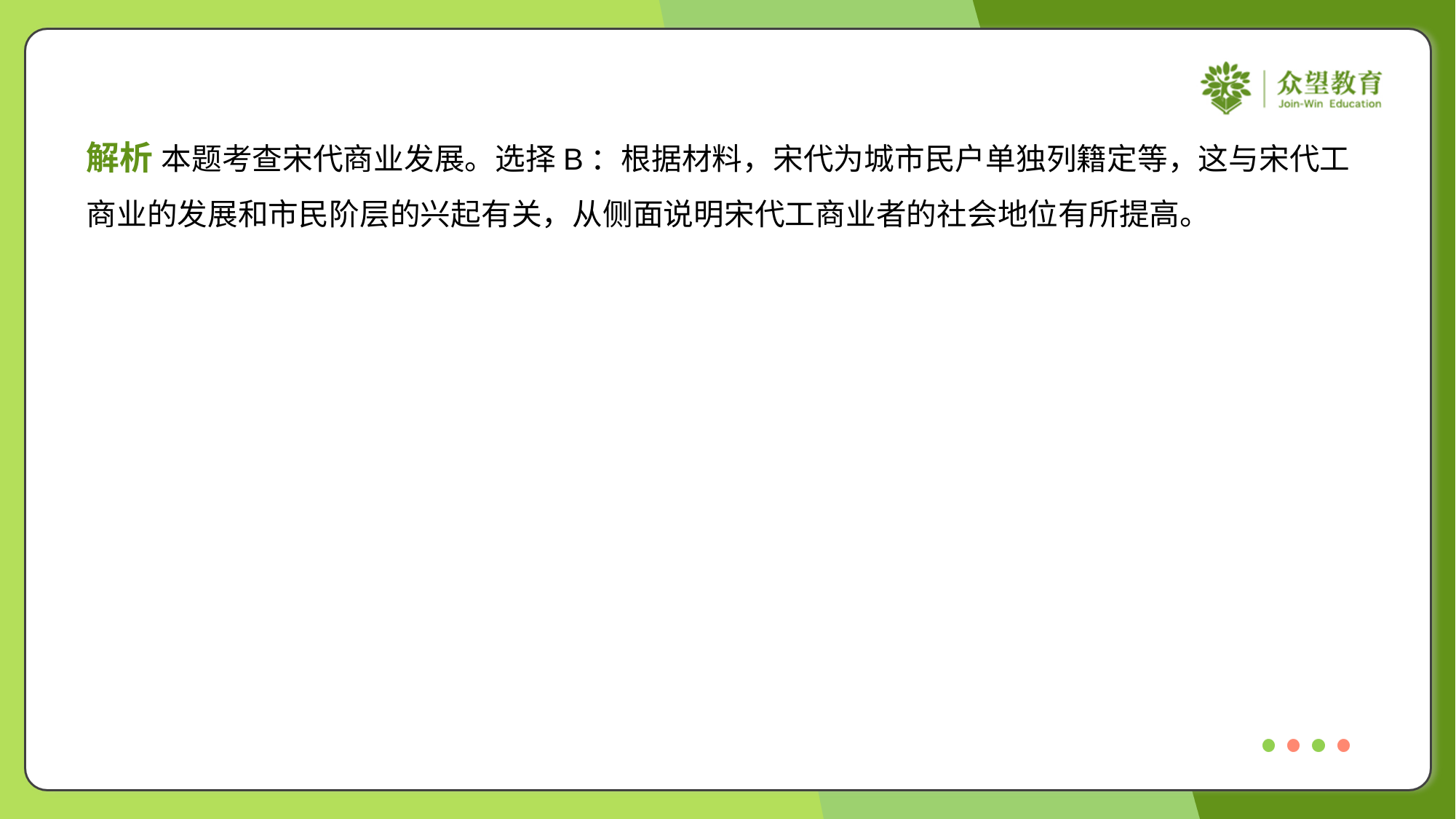

解析 本题考查宋代商业发展。选择B：根据材料，宋代为城市民户单独列籍定等，这与宋代工
商业的发展和市民阶层的兴起有关，从侧面说明宋代工商业者的社会地位有所提高。